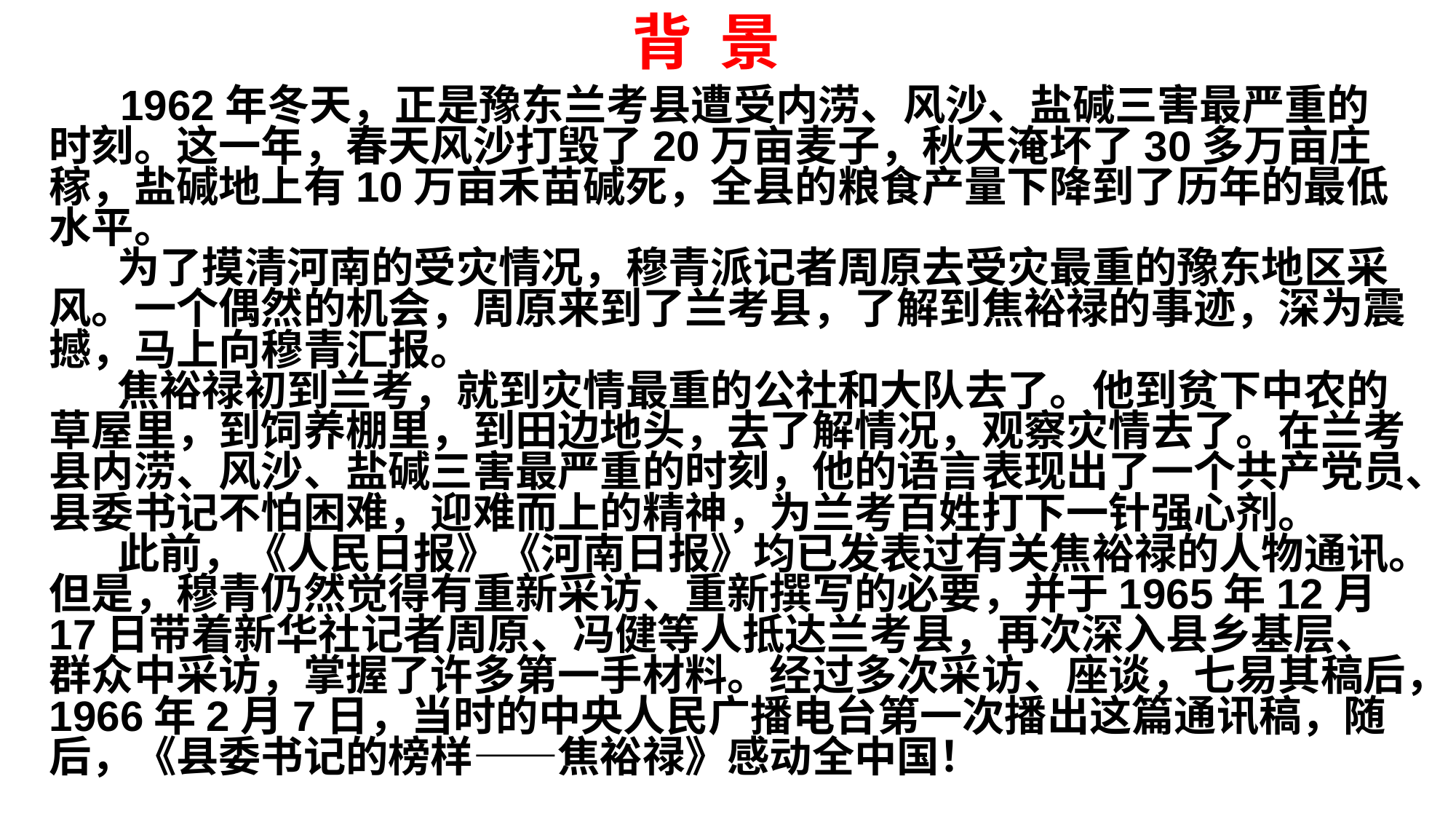

背  景
      1962年冬天，正是豫东兰考县遭受内涝、风沙、盐碱三害最严重的时刻。这一年，春天风沙打毁了20万亩麦子，秋天淹坏了30多万亩庄稼，盐碱地上有10万亩禾苗碱死，全县的粮食产量下降到了历年的最低水平。
      为了摸清河南的受灾情况，穆青派记者周原去受灾最重的豫东地区采风。一个偶然的机会，周原来到了兰考县，了解到焦裕禄的事迹，深为震撼，马上向穆青汇报。
      焦裕禄初到兰考，就到灾情最重的公社和大队去了。他到贫下中农的草屋里，到饲养棚里，到田边地头，去了解情况，观察灾情去了。在兰考县内涝、风沙、盐碱三害最严重的时刻，他的语言表现出了一个共产党员、县委书记不怕困难，迎难而上的精神，为兰考百姓打下一针强心剂。
      此前，《人民日报》《河南日报》均已发表过有关焦裕禄的人物通讯。但是，穆青仍然觉得有重新采访、重新撰写的必要，并于1965年12月17日带着新华社记者周原、冯健等人抵达兰考县，再次深入县乡基层、群众中采访，掌握了许多第一手材料。经过多次采访、座谈，七易其稿后，1966年2月7日，当时的中央人民广播电台第一次播出这篇通讯稿，随后，《县委书记的榜样——焦裕禄》感动全中国！